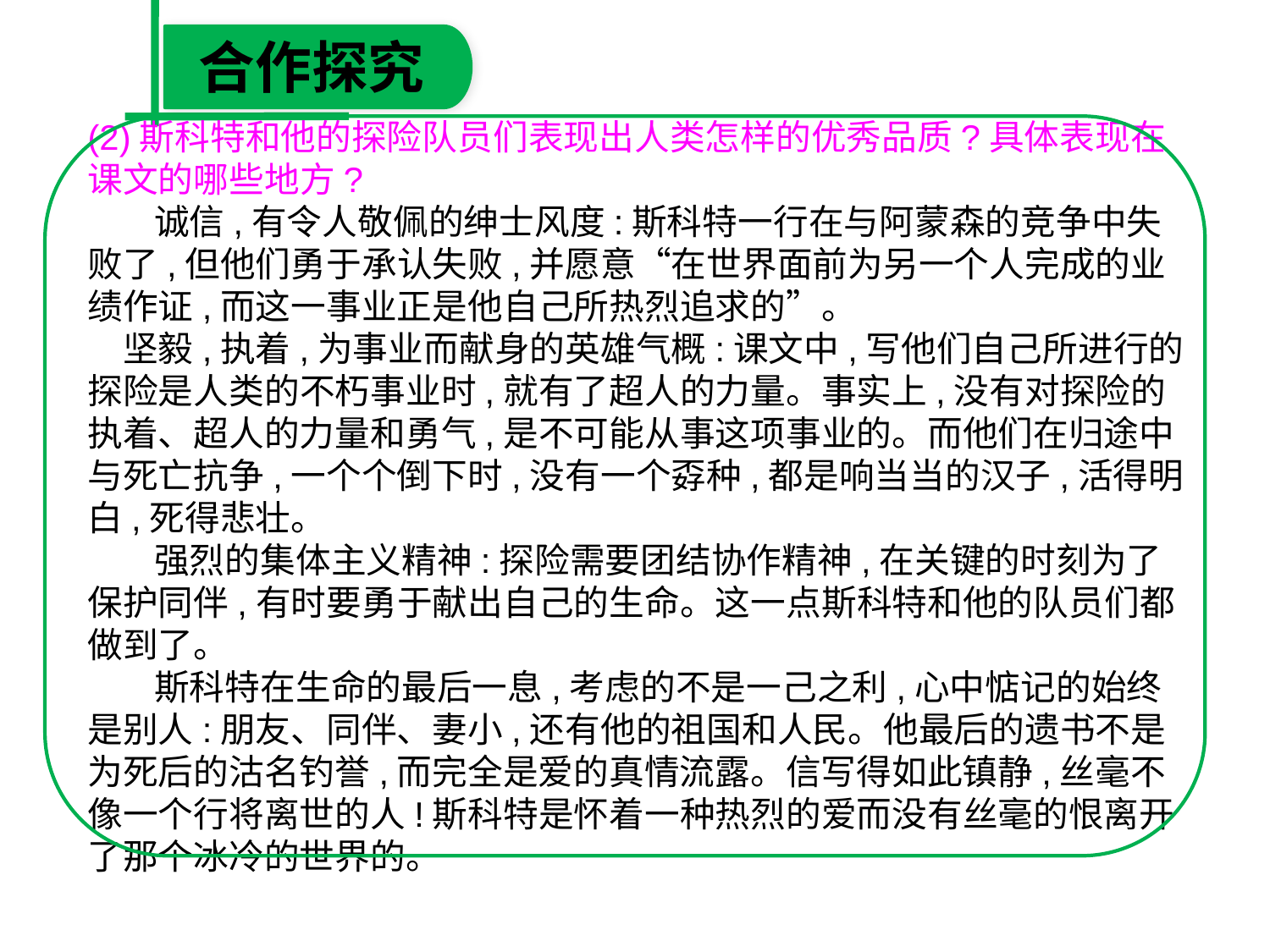

合作探究

(2)斯科特和他的探险队员们表现出人类怎样的优秀品质?具体表现在课文的哪些地方?
　    诚信,有令人敬佩的绅士风度:斯科特一行在与阿蒙森的竞争中失败了,但他们勇于承认失败,并愿意“在世界面前为另一个人完成的业绩作证,而这一事业正是他自己所热烈追求的”。
　坚毅,执着,为事业而献身的英雄气概:课文中,写他们自己所进行的探险是人类的不朽事业时,就有了超人的力量。事实上,没有对探险的执着、超人的力量和勇气,是不可能从事这项事业的。而他们在归途中与死亡抗争,一个个倒下时,没有一个孬种,都是响当当的汉子,活得明白,死得悲壮。
　    强烈的集体主义精神:探险需要团结协作精神,在关键的时刻为了保护同伴,有时要勇于献出自己的生命。这一点斯科特和他的队员们都做到了。
　    斯科特在生命的最后一息,考虑的不是一己之利,心中惦记的始终是别人:朋友、同伴、妻小,还有他的祖国和人民。他最后的遗书不是为死后的沽名钓誉,而完全是爱的真情流露。信写得如此镇静,丝毫不像一个行将离世的人!斯科特是怀着一种热烈的爱而没有丝毫的恨离开了那个冰冷的世界的。